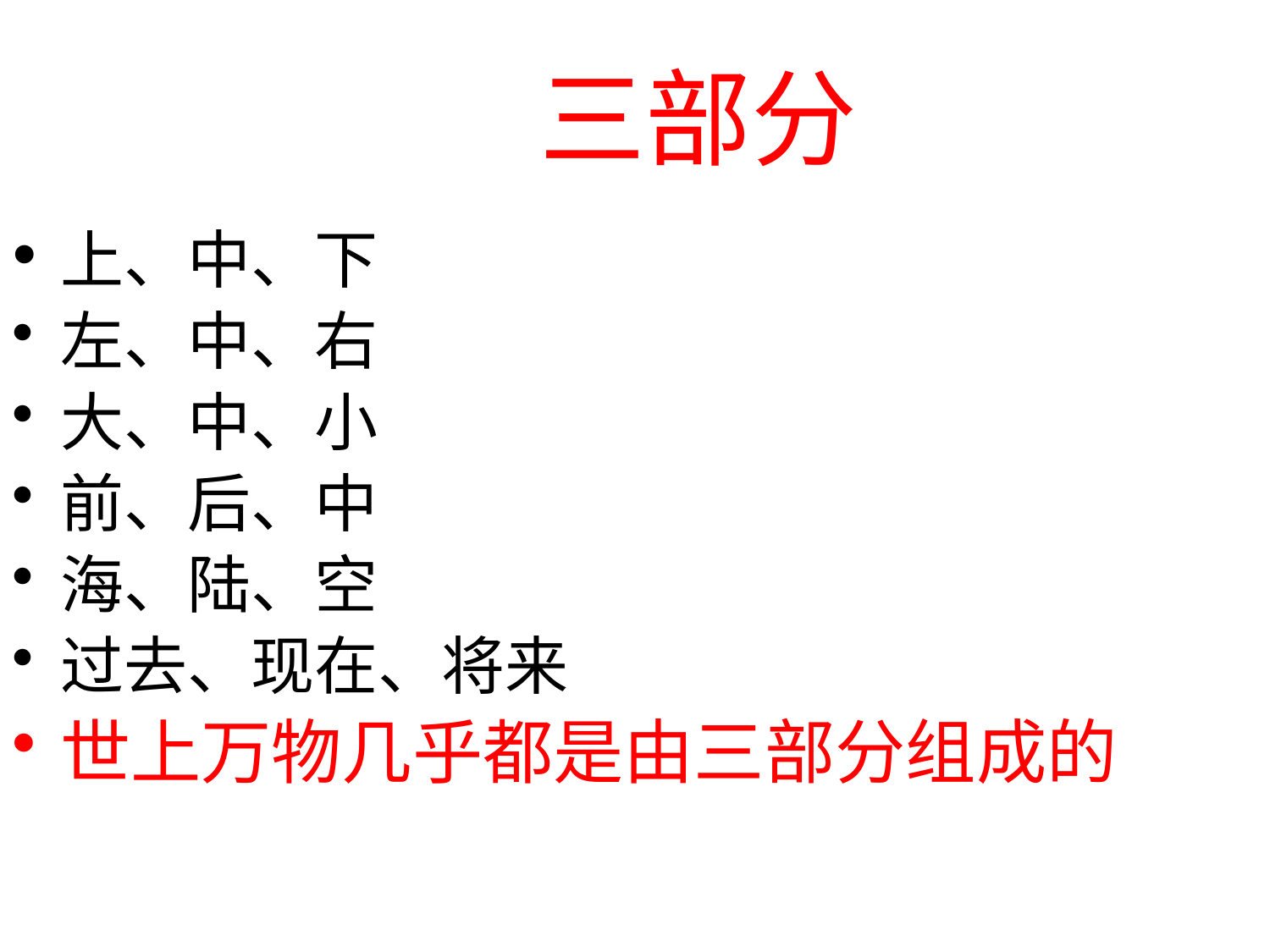

三部分
上、中、下
左、中、右
大、中、小
前、后、中
海、陆、空
过去、现在、将来
世上万物几乎都是由三部分组成的